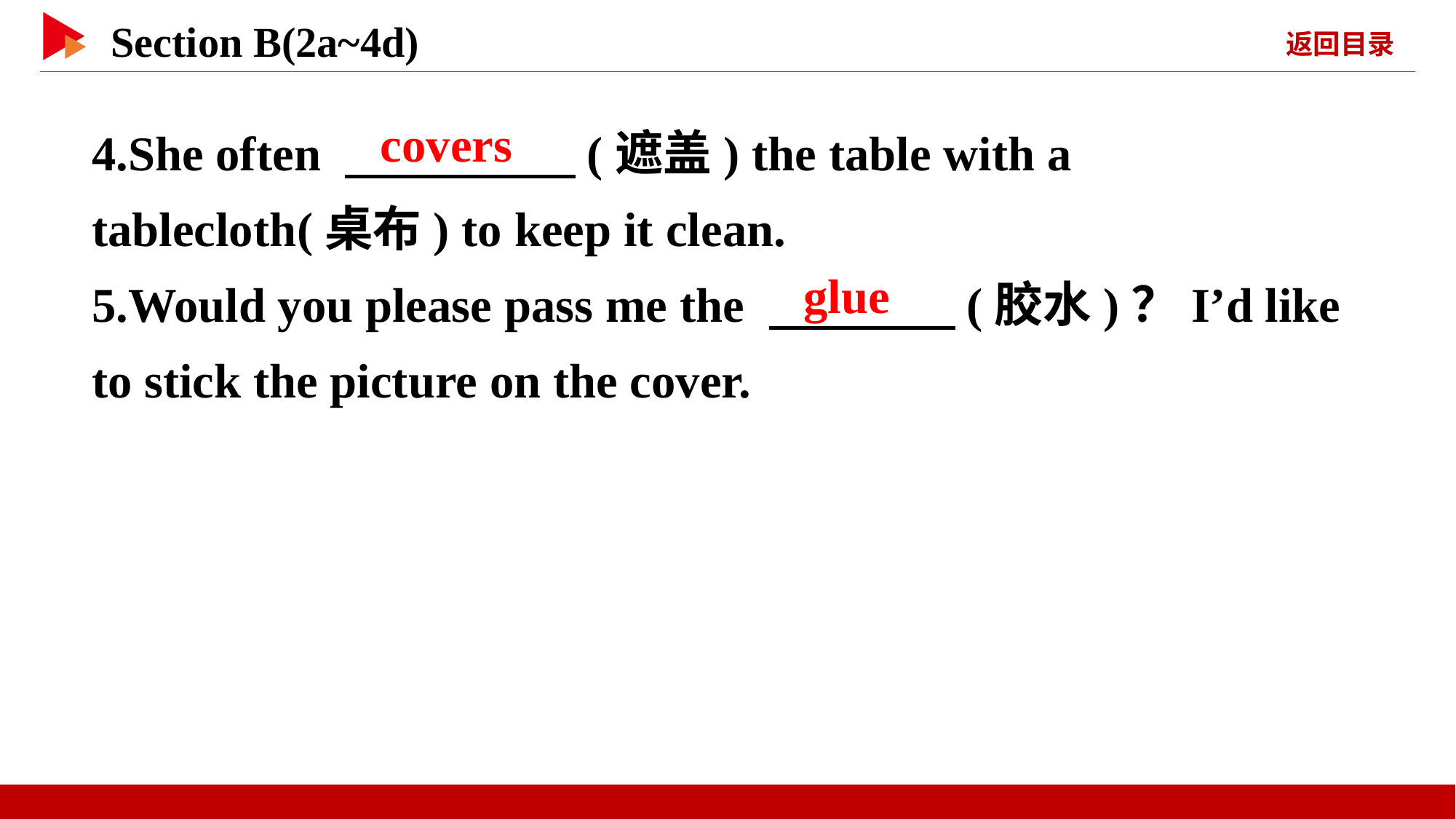

4.She often 　            　(遮盖) the table with a tablecloth(桌布) to keep it clean.
5.Would you please pass me the 　        　(胶水)？I’d like to stick the picture on the cover.
covers
glue